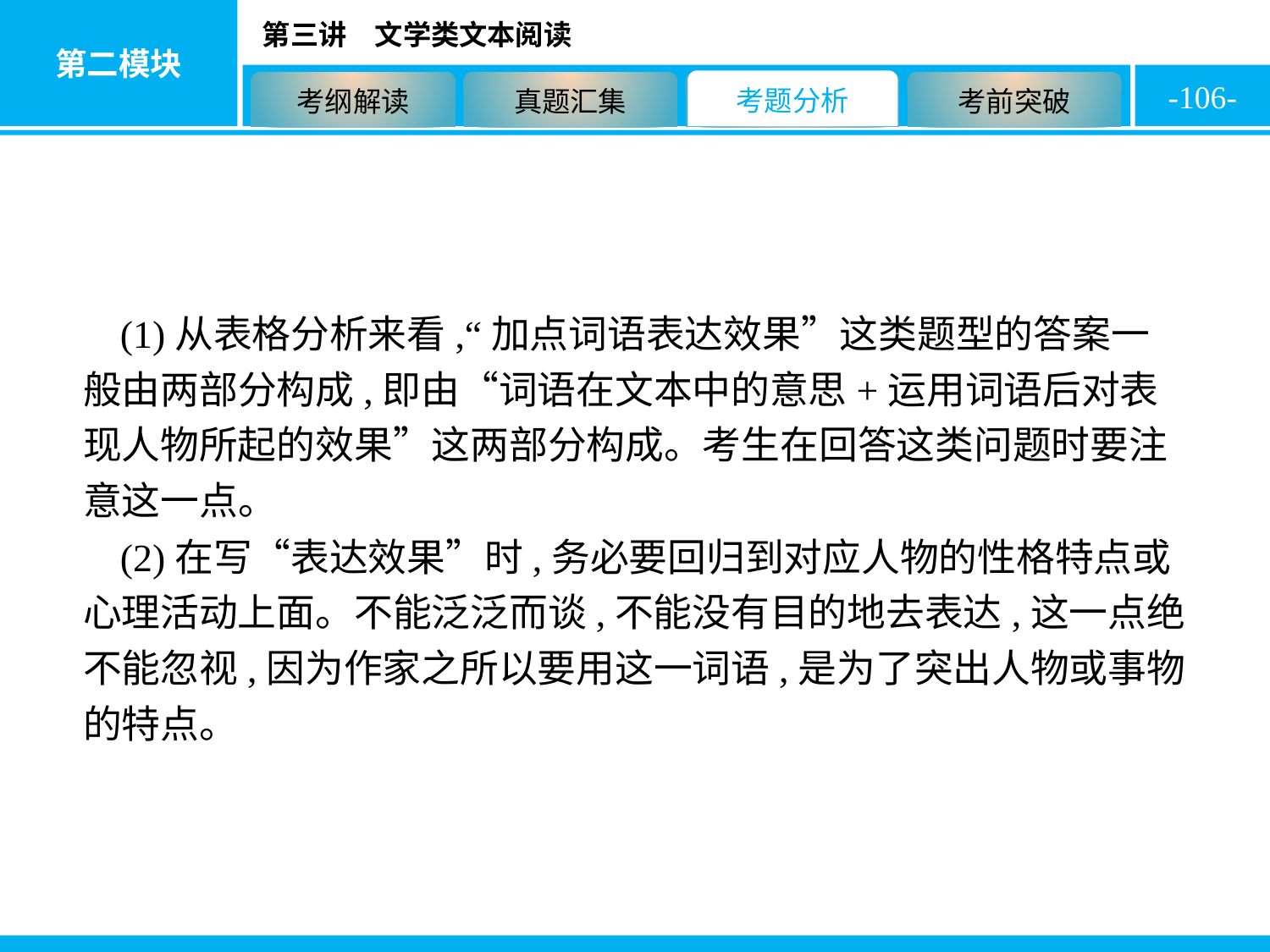

-106-
(1)从表格分析来看,“加点词语表达效果”这类题型的答案一般由两部分构成,即由“词语在文本中的意思+运用词语后对表现人物所起的效果”这两部分构成。考生在回答这类问题时要注意这一点。
(2)在写“表达效果”时,务必要回归到对应人物的性格特点或心理活动上面。不能泛泛而谈,不能没有目的地去表达,这一点绝不能忽视,因为作家之所以要用这一词语,是为了突出人物或事物的特点。